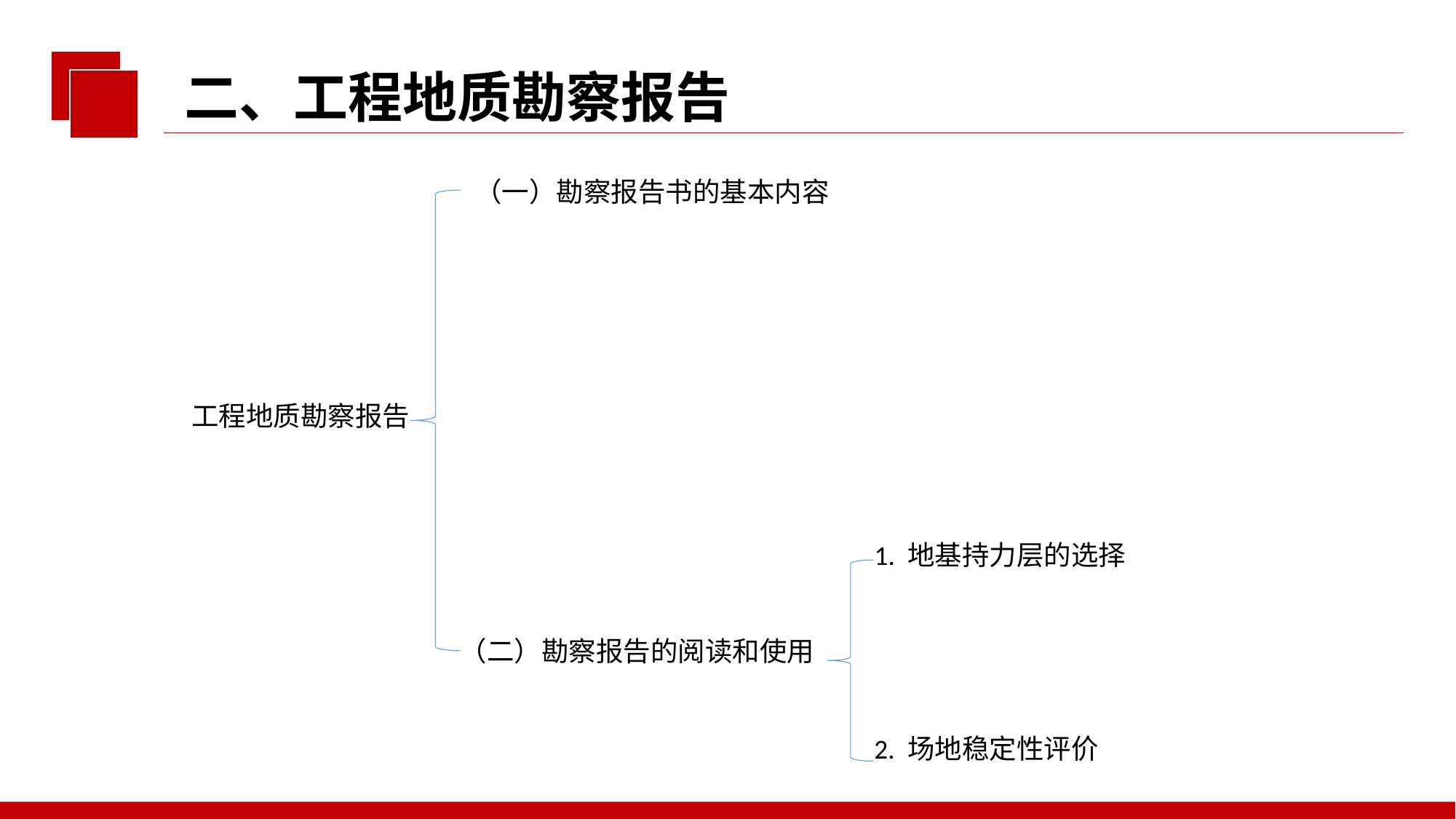

二、工程地质勘察报告
（一）勘察报告书的基本内容

工程地质勘察报告
1. 地基持力层的选择

（二）勘察报告的阅读和使用
2. 场地稳定性评价